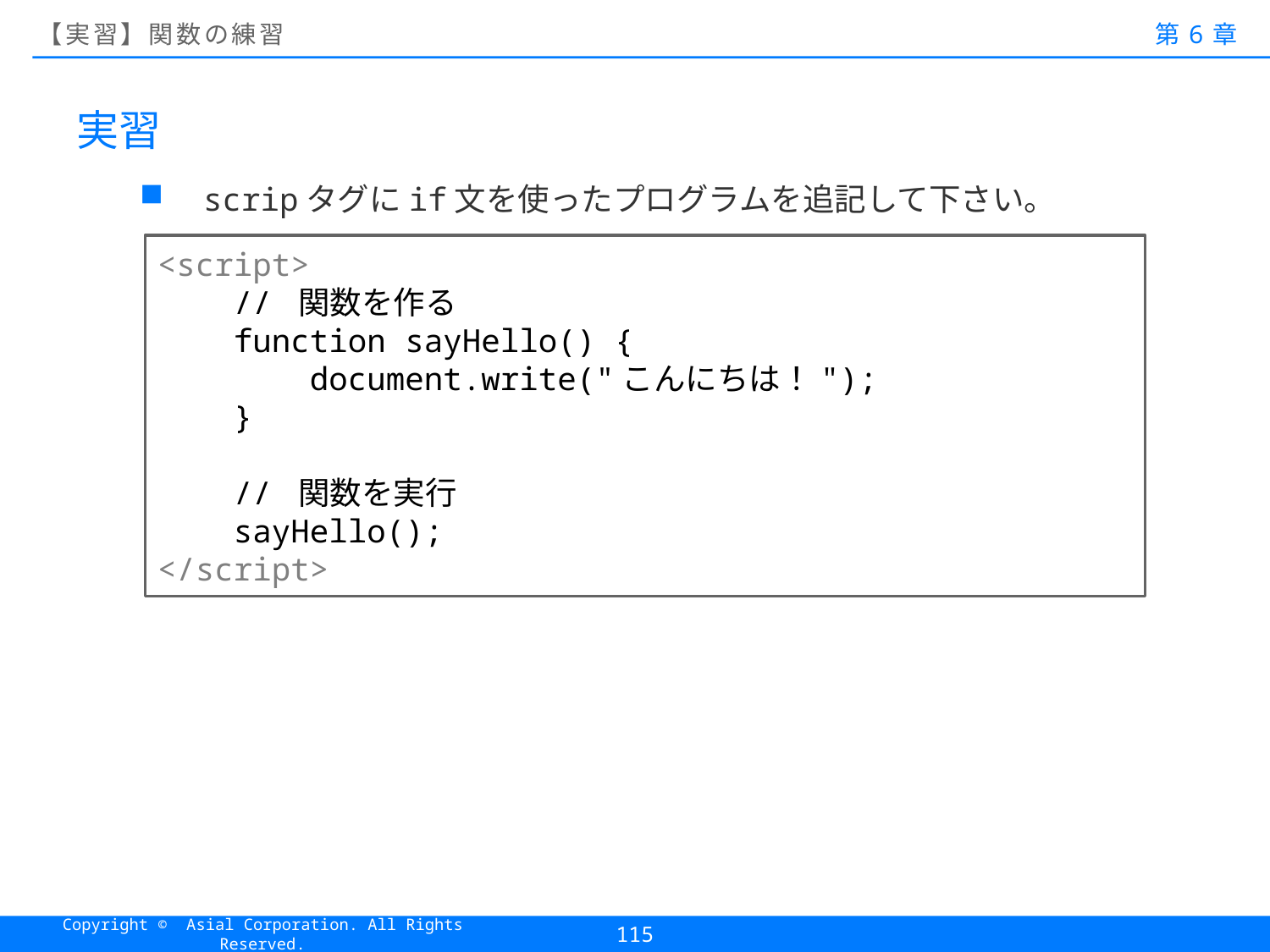

# 【実習】関数の練習
第6章
実習
scripタグにif文を使ったプログラムを追記して下さい。

<script>
    // 関数を作る
    function sayHello() {
        document.write("こんにちは！");
    }

    // 関数を実行
    sayHello();
</script>
115